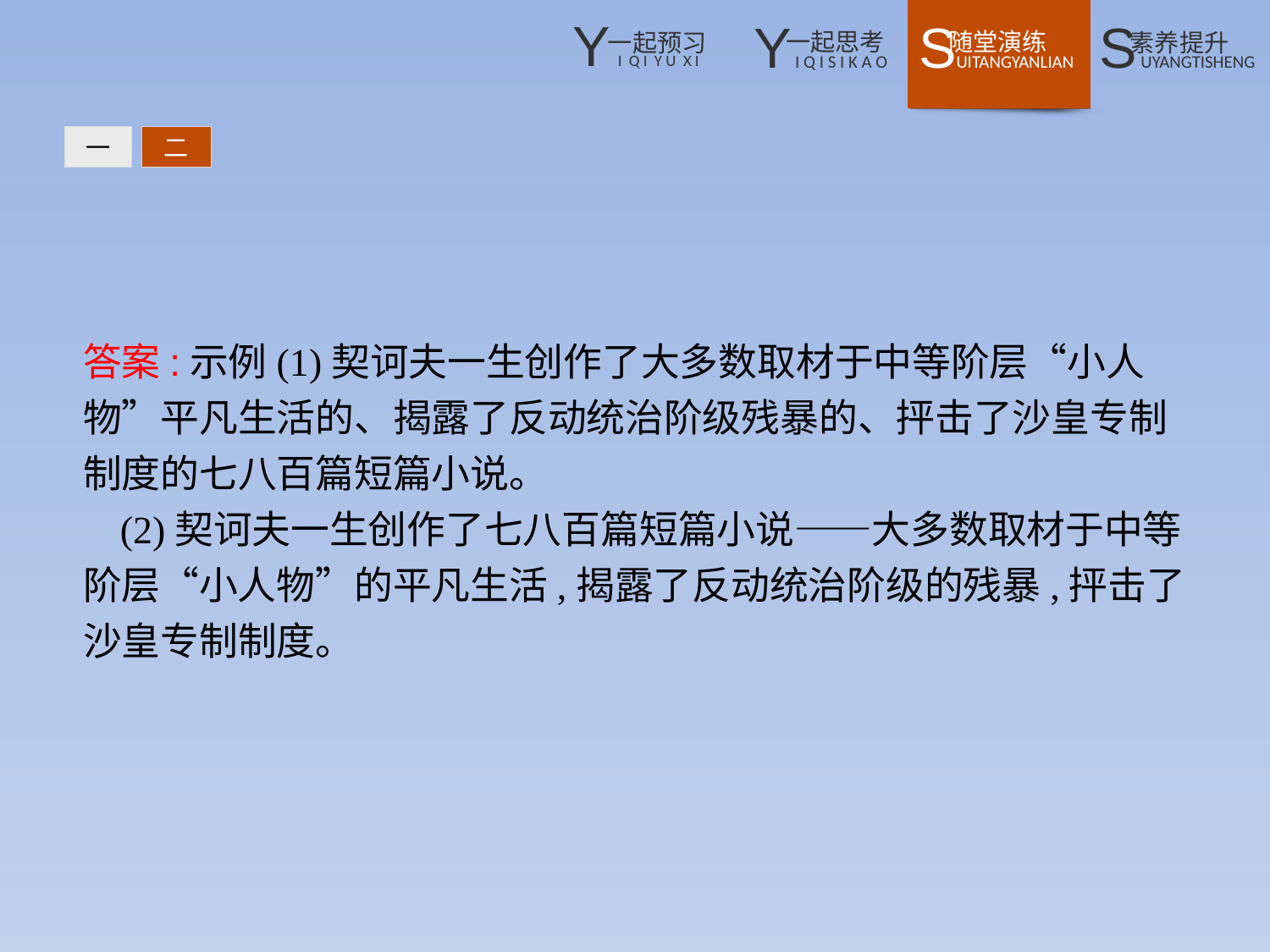

一
二
答案:示例(1)契诃夫一生创作了大多数取材于中等阶层“小人物”平凡生活的、揭露了反动统治阶级残暴的、抨击了沙皇专制制度的七八百篇短篇小说。
(2)契诃夫一生创作了七八百篇短篇小说——大多数取材于中等阶层“小人物”的平凡生活,揭露了反动统治阶级的残暴,抨击了沙皇专制制度。